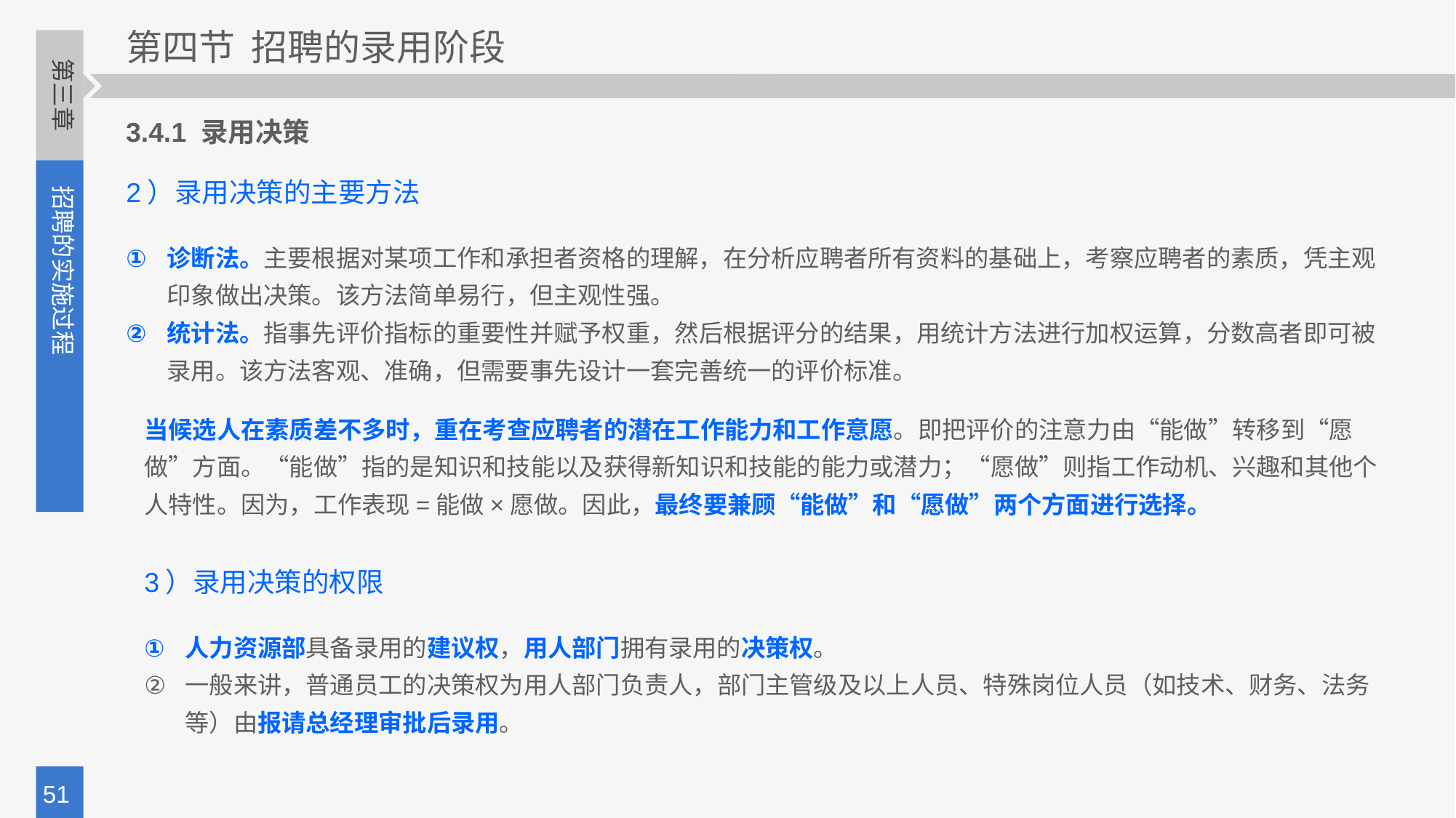

3.4.1 录用决策
2）录用决策的主要方法
诊断法。主要根据对某项工作和承担者资格的理解，在分析应聘者所有资料的基础上，考察应聘者的素质，凭主观印象做出决策。该方法简单易行，但主观性强。
统计法。指事先评价指标的重要性并赋予权重，然后根据评分的结果，用统计方法进行加权运算，分数高者即可被录用。该方法客观、准确，但需要事先设计一套完善统一的评价标准。
当候选人在素质差不多时，重在考查应聘者的潜在工作能力和工作意愿。即把评价的注意力由“能做”转移到“愿做”方面。“能做”指的是知识和技能以及获得新知识和技能的能力或潜力；“愿做”则指工作动机、兴趣和其他个人特性。因为，工作表现=能做×愿做。因此，最终要兼顾“能做”和“愿做”两个方面进行选择。
3）录用决策的权限
人力资源部具备录用的建议权，用人部门拥有录用的决策权。
一般来讲，普通员工的决策权为用人部门负责人，部门主管级及以上人员、特殊岗位人员（如技术、财务、法务等）由报请总经理审批后录用。